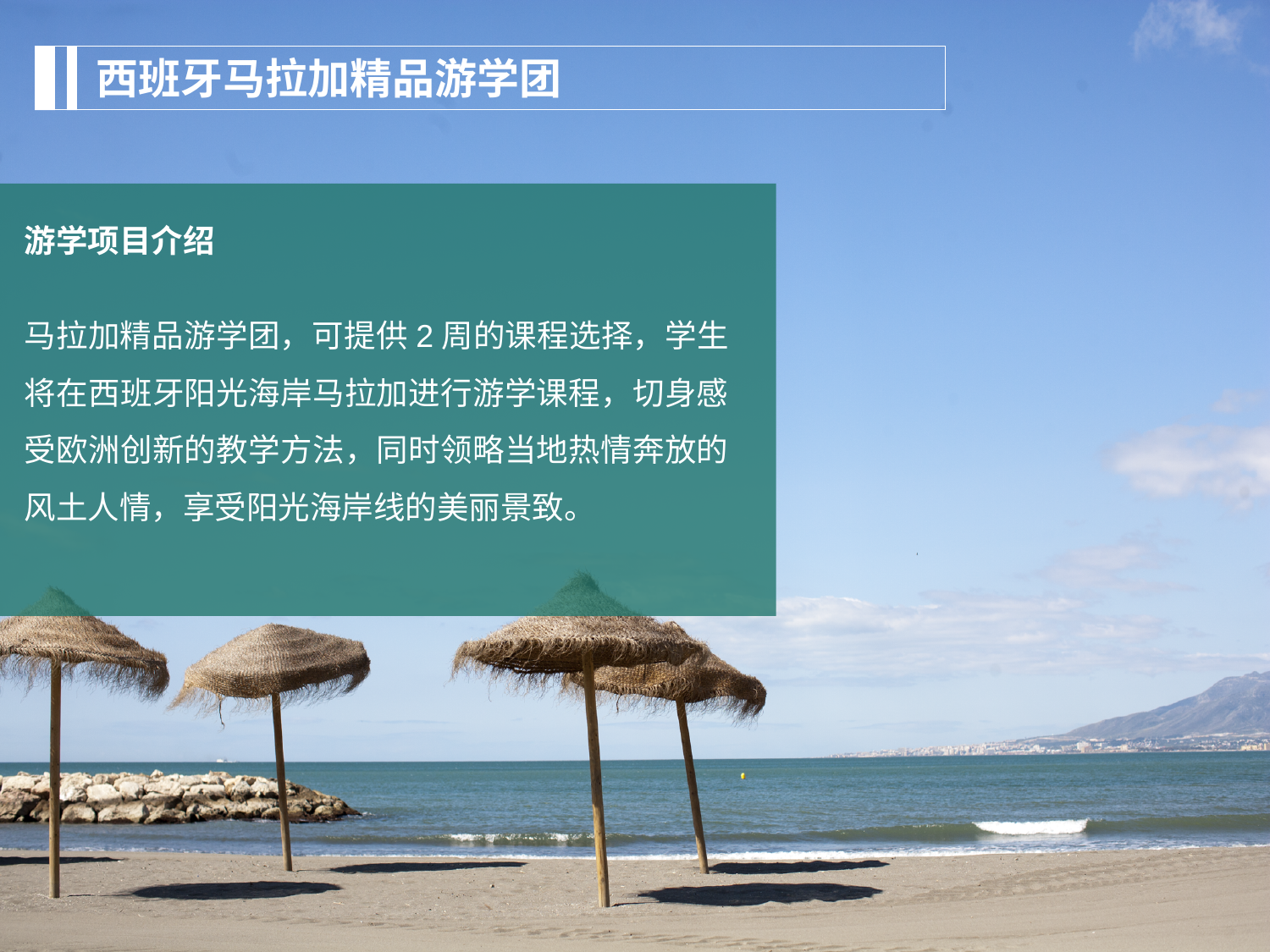

西班牙马拉加精品游学团

游学项目介绍

马拉加精品游学团，可提供2周的课程选择，学生将在西班牙阳光海岸马拉加进行游学课程，切身感受欧洲创新的教学方法，同时领略当地热情奔放的风土人情，享受阳光海岸线的美丽景致。